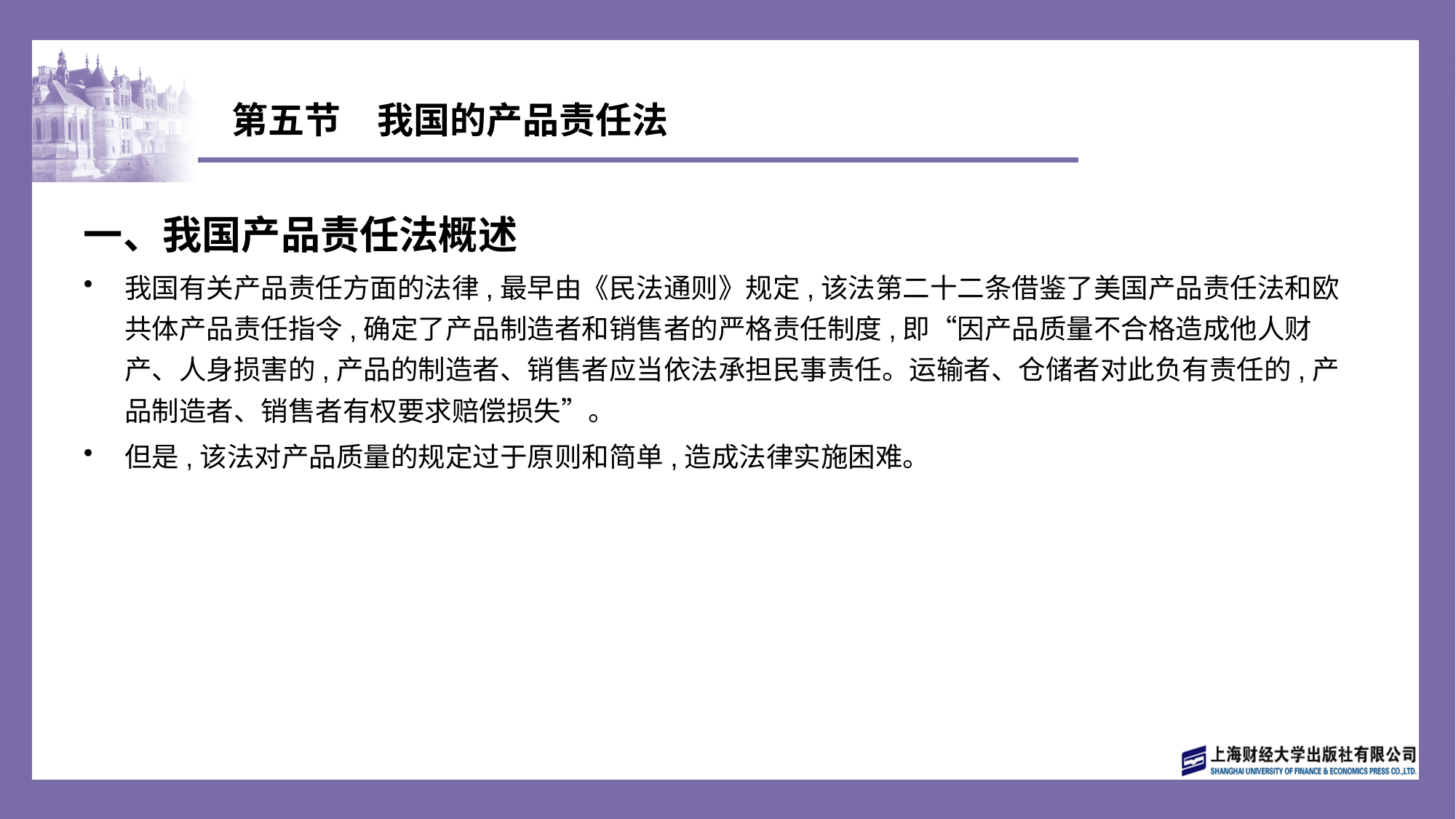

# 第五节　我国的产品责任法
一、我国产品责任法概述
我国有关产品责任方面的法律,最早由《民法通则》规定,该法第二十二条借鉴了美国产品责任法和欧共体产品责任指令,确定了产品制造者和销售者的严格责任制度,即“因产品质量不合格造成他人财产、人身损害的,产品的制造者、销售者应当依法承担民事责任。运输者、仓储者对此负有责任的,产品制造者、销售者有权要求赔偿损失”。
但是,该法对产品质量的规定过于原则和简单,造成法律实施困难。